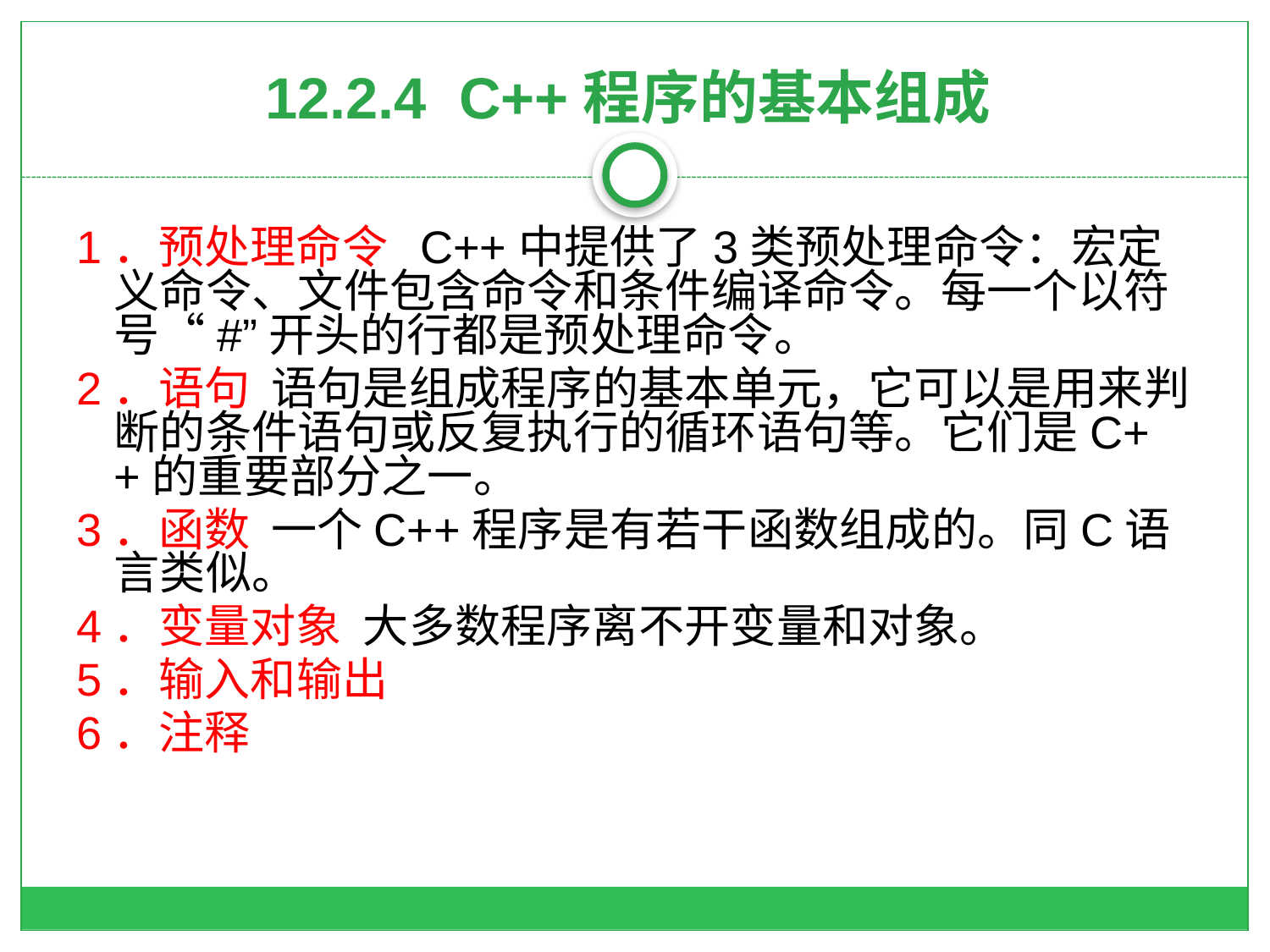

# 12.2.4  C++程序的基本组成
1．预处理命令  C++中提供了3类预处理命令：宏定义命令、文件包含命令和条件编译命令。每一个以符号“#”开头的行都是预处理命令。
2．语句  语句是组成程序的基本单元，它可以是用来判断的条件语句或反复执行的循环语句等。它们是C++的重要部分之一。
3．函数  一个C++程序是有若干函数组成的。同C语言类似。
4．变量对象  大多数程序离不开变量和对象。
5．输入和输出
6．注释